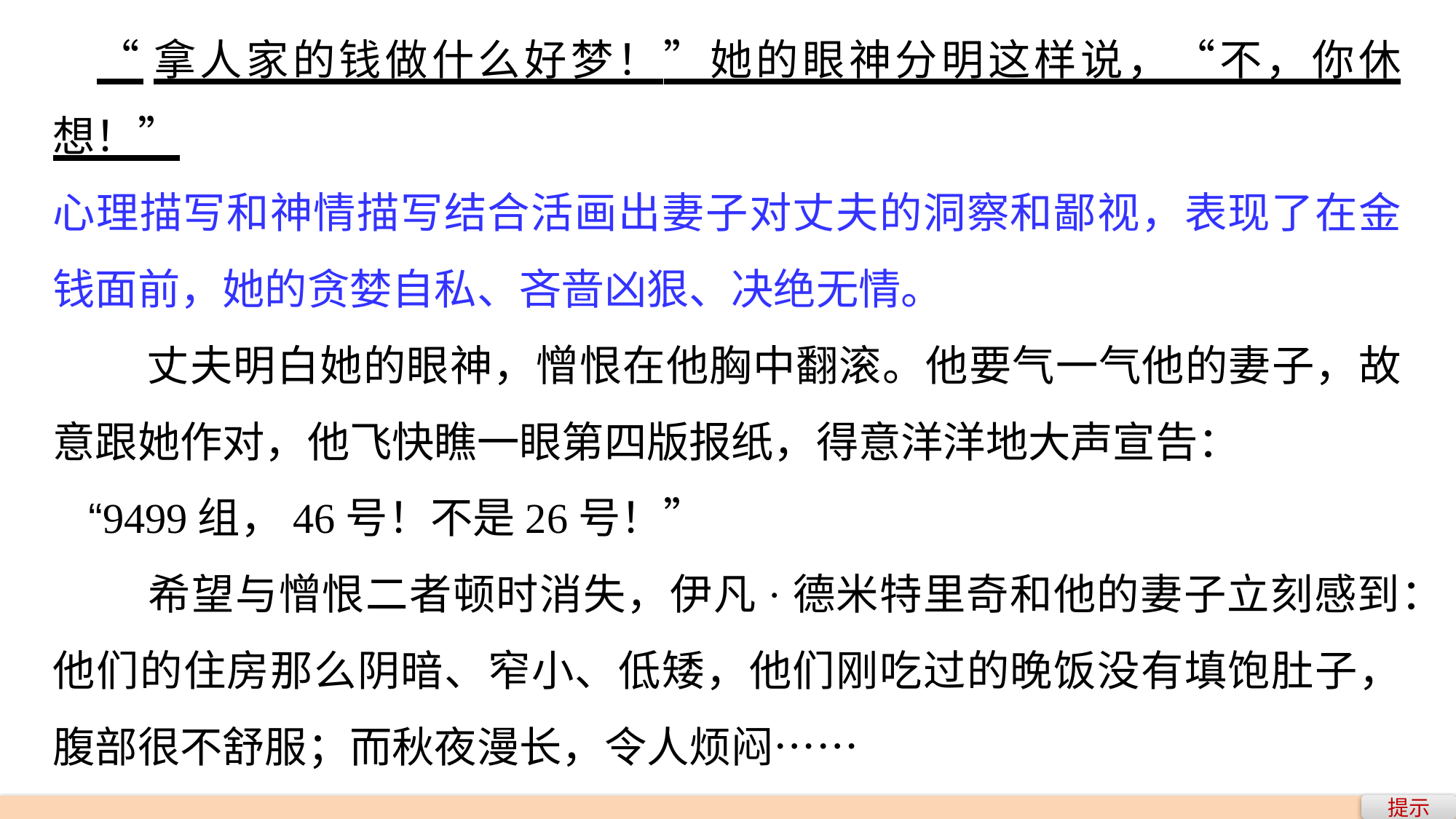

“拿人家的钱做什么好梦！”她的眼神分明这样说，“不，你休想！”
心理描写和神情描写结合活画出妻子对丈夫的洞察和鄙视，表现了在金钱面前，她的贪婪自私、吝啬凶狠、决绝无情。
        丈夫明白她的眼神，憎恨在他胸中翻滚。他要气一气他的妻子，故意跟她作对，他飞快瞧一眼第四版报纸，得意洋洋地大声宣告：
   “9499组，46号！不是26号！”
        希望与憎恨二者顿时消失，伊凡·德米特里奇和他的妻子立刻感到：他们的住房那么阴暗、窄小、低矮，他们刚吃过的晚饭没有填饱肚子，腹部很不舒服；而秋夜漫长，令人烦闷……
注　①那不勒斯：意大利旅游胜地。②克林：俄国中部普通城市。
提示